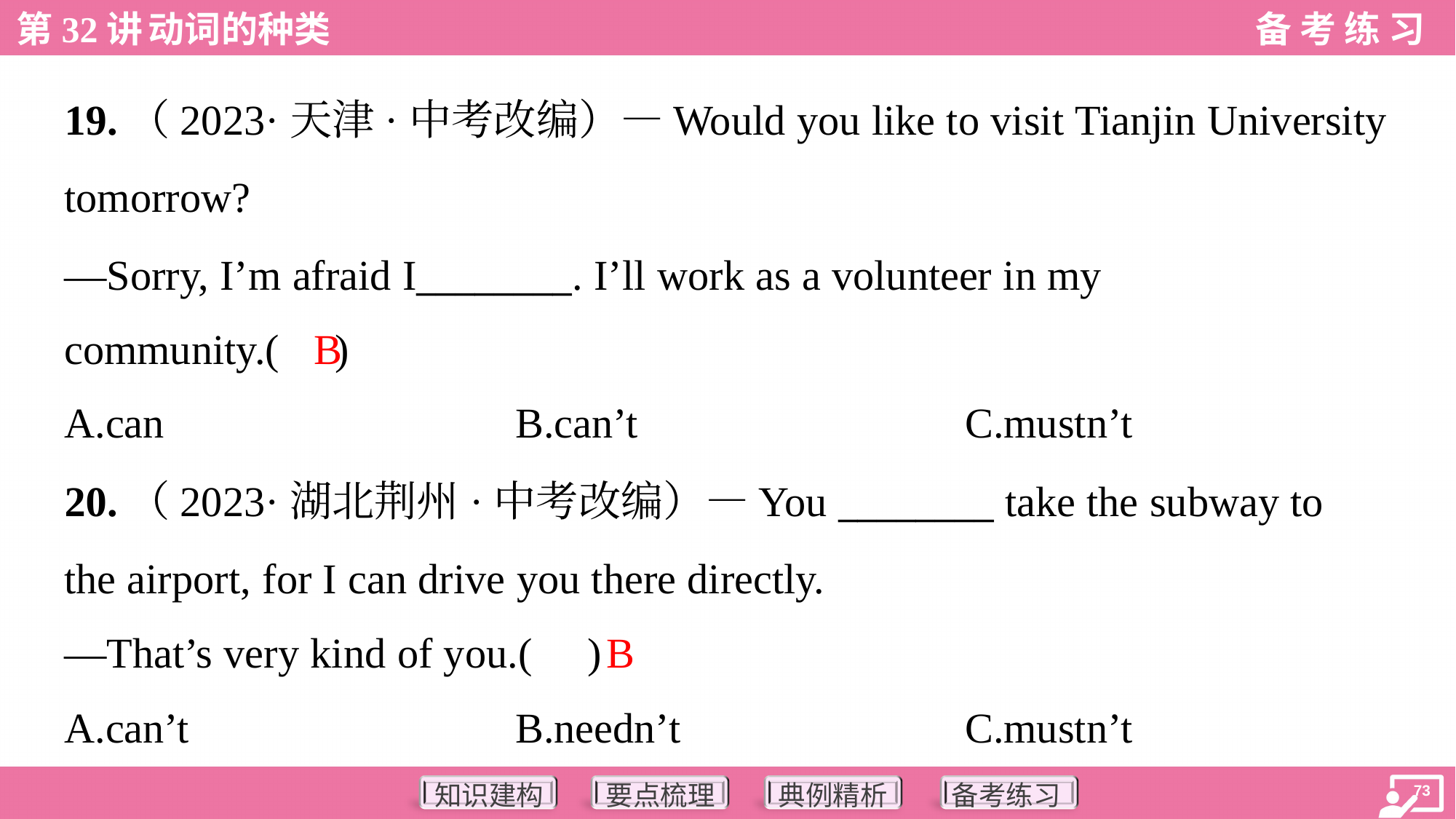

19.（2023·天津·中考改编）—Would you like to visit Tianjin University
tomorrow?
—Sorry, I’m afraid I________. I’ll work as a volunteer in my
community.(     )
B
A.can	B.can’t	C.mustn’t
20.（2023·湖北荆州·中考改编）—You ________ take the subway to
the airport, for I can drive you there directly.
—That’s very kind of you.(     )
B
A.can’t	B.needn’t	C.mustn’t